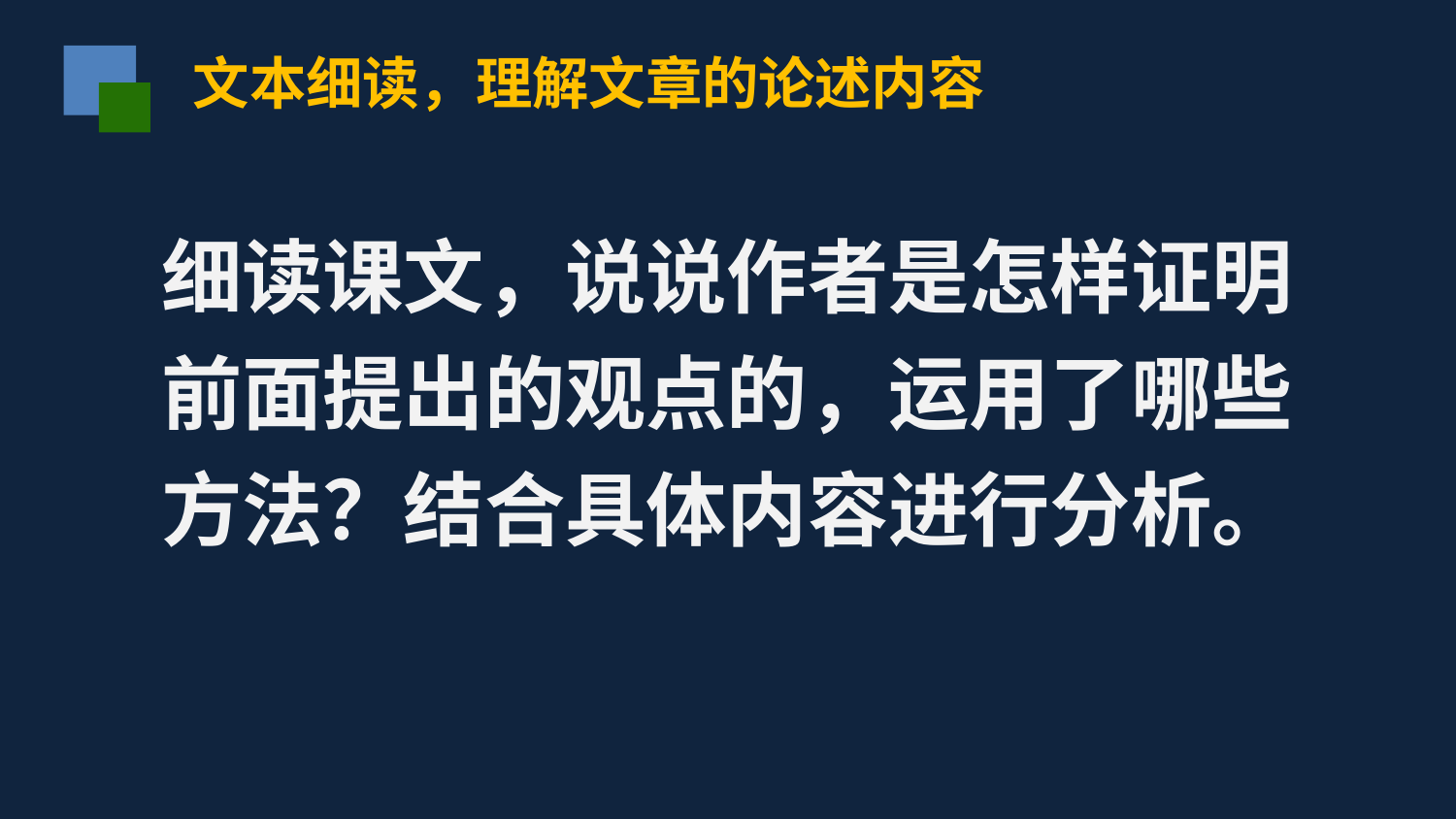

文本细读，理解文章的论述内容

细读课文，说说作者是怎样证明前面提出的观点的，运用了哪些方法？结合具体内容进行分析。